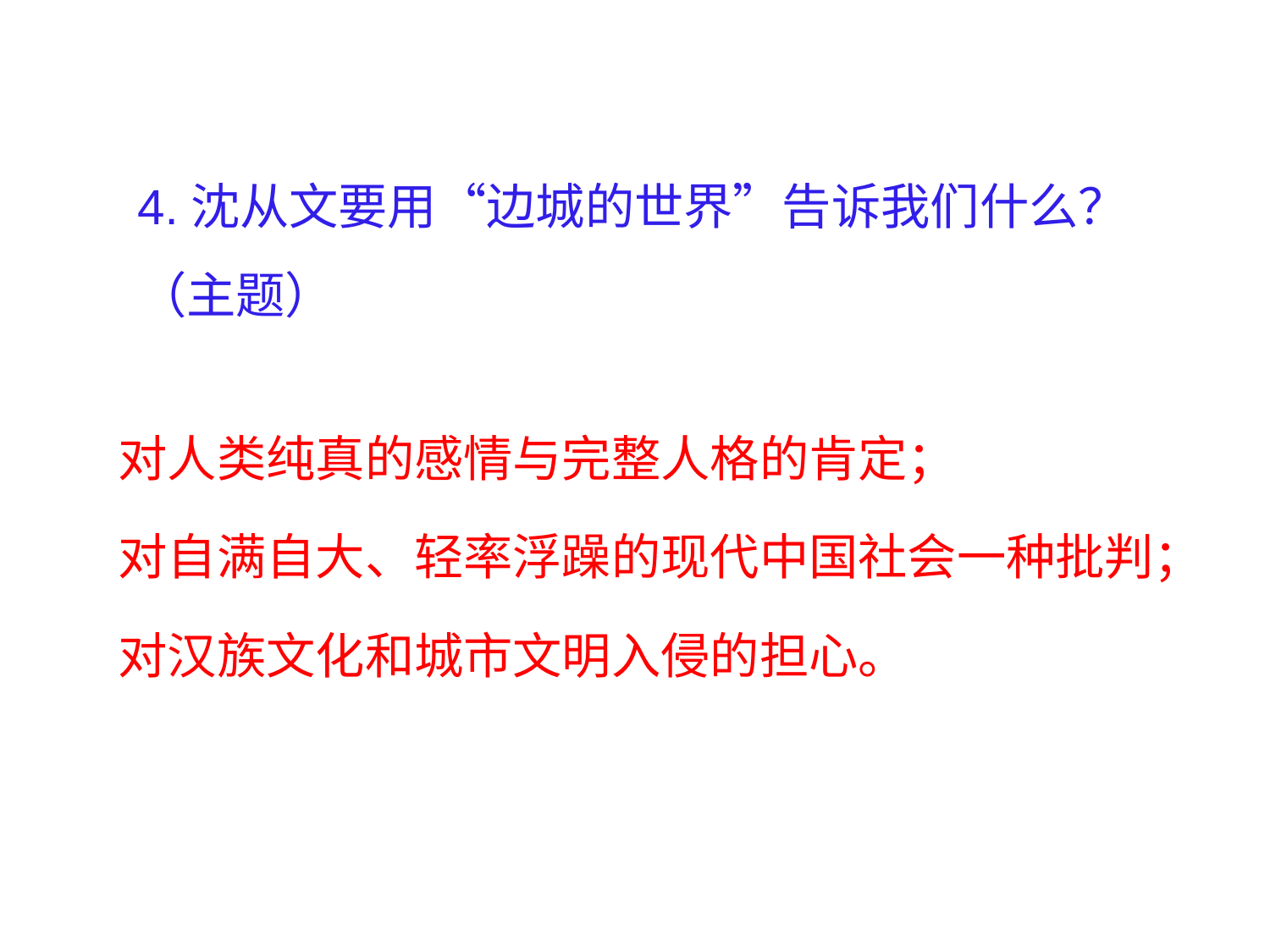

# 4.沈从文要用“边城的世界”告诉我们什么？（主题）
对人类纯真的感情与完整人格的肯定；
对自满自大、轻率浮躁的现代中国社会一种批判；
对汉族文化和城市文明入侵的担心。